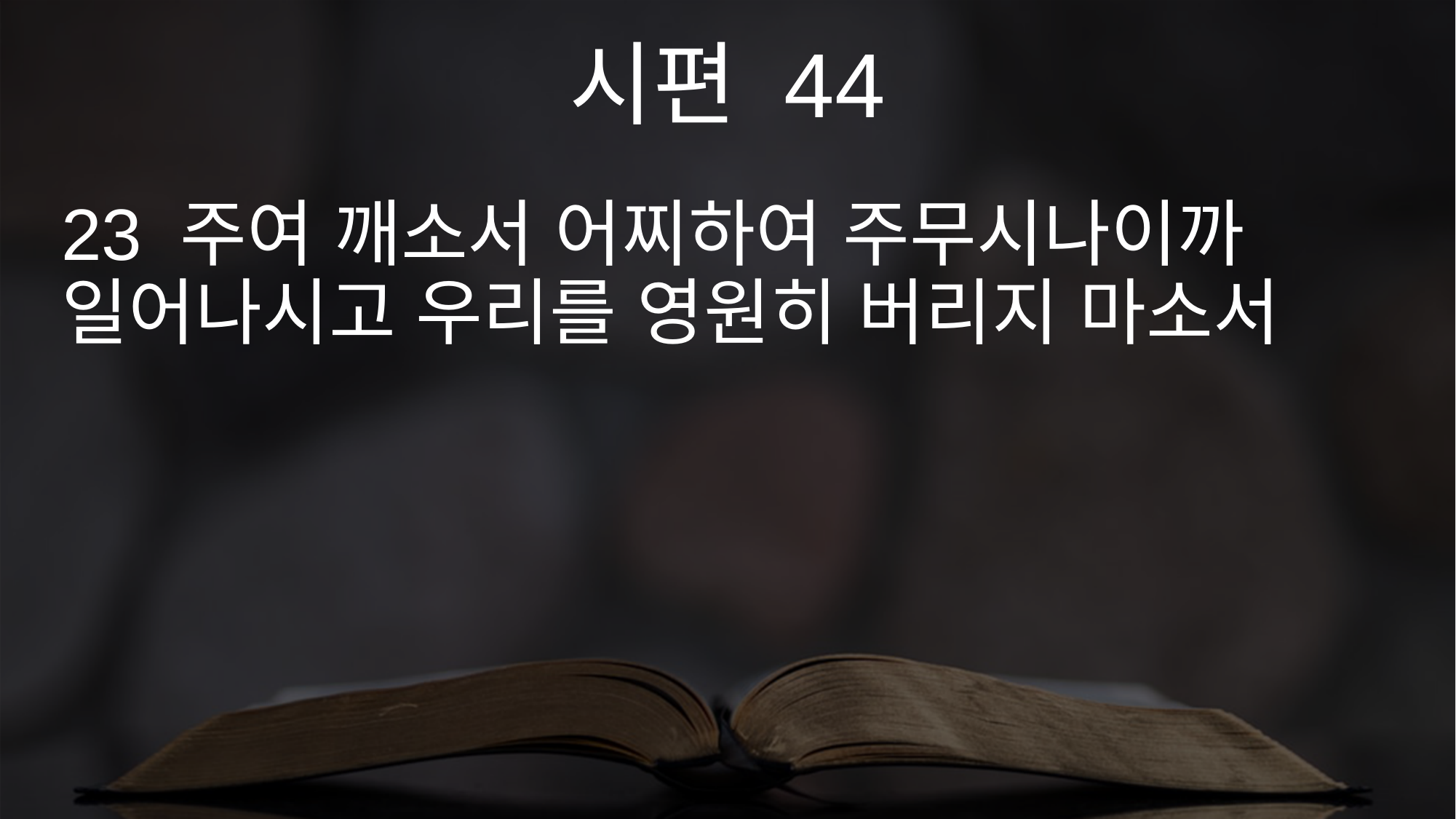

시편 44
23 주여 깨소서 어찌하여 주무시나이까 일어나시고 우리를 영원히 버리지 마소서